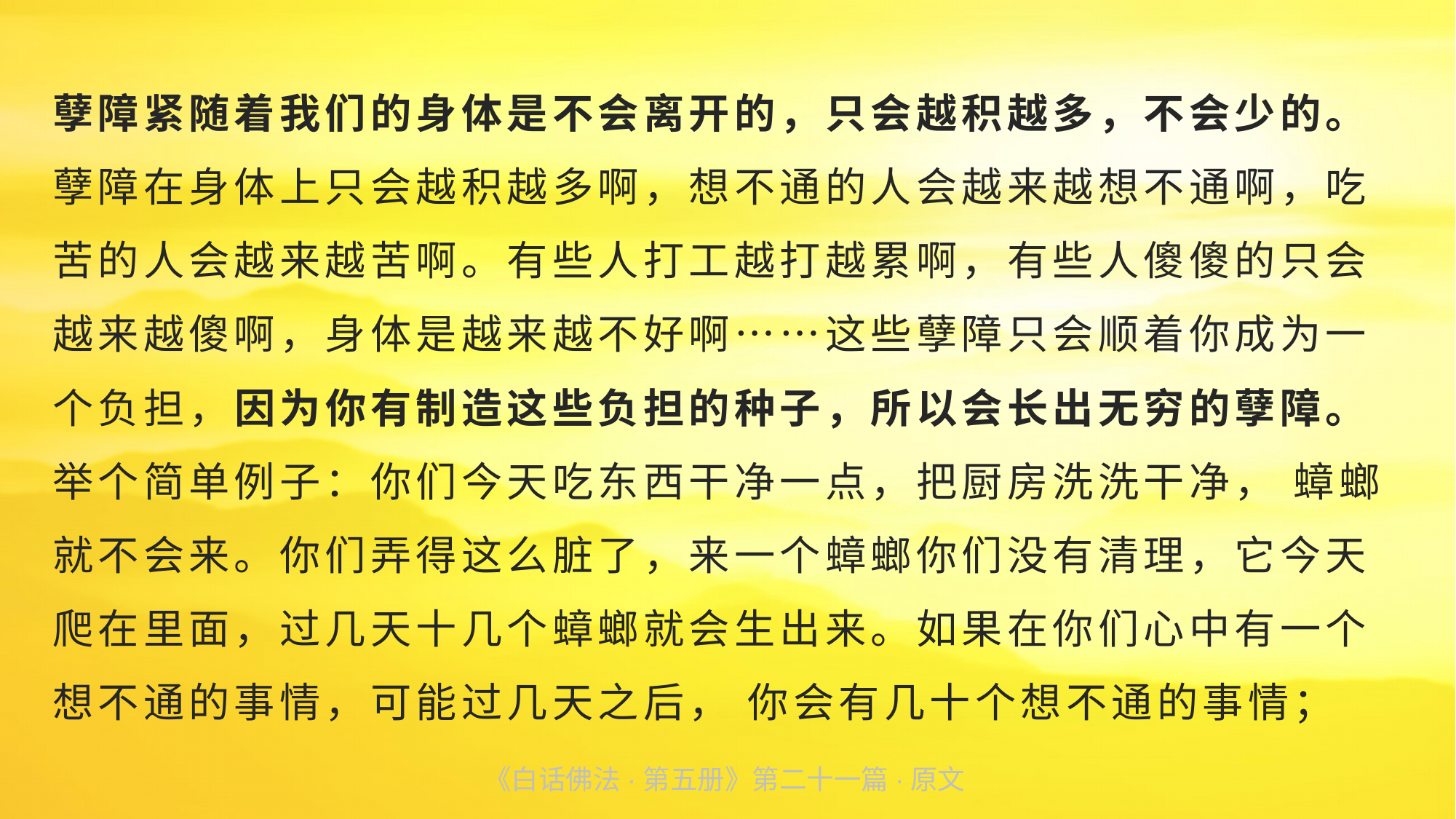

孽障紧随着我们的身体是不会离开的，只会越积越多，不会少的。孽障在身体上只会越积越多啊，想不通的人会越来越想不通啊，吃苦的人会越来越苦啊。有些人打工越打越累啊，有些人傻傻的只会越来越傻啊，身体是越来越不好啊……这些孽障只会顺着你成为一个负担，因为你有制造这些负担的种子，所以会长出无穷的孽障。举个简单例子：你们今天吃东西干净一点，把厨房洗洗干净， 蟑螂就不会来。你们弄得这么脏了，来一个蟑螂你们没有清理，它今天爬在里面，过几天十几个蟑螂就会生出来。如果在你们心中有一个想不通的事情，可能过几天之后， 你会有几十个想不通的事情；
《白话佛法·第五册》第二十一篇·原文